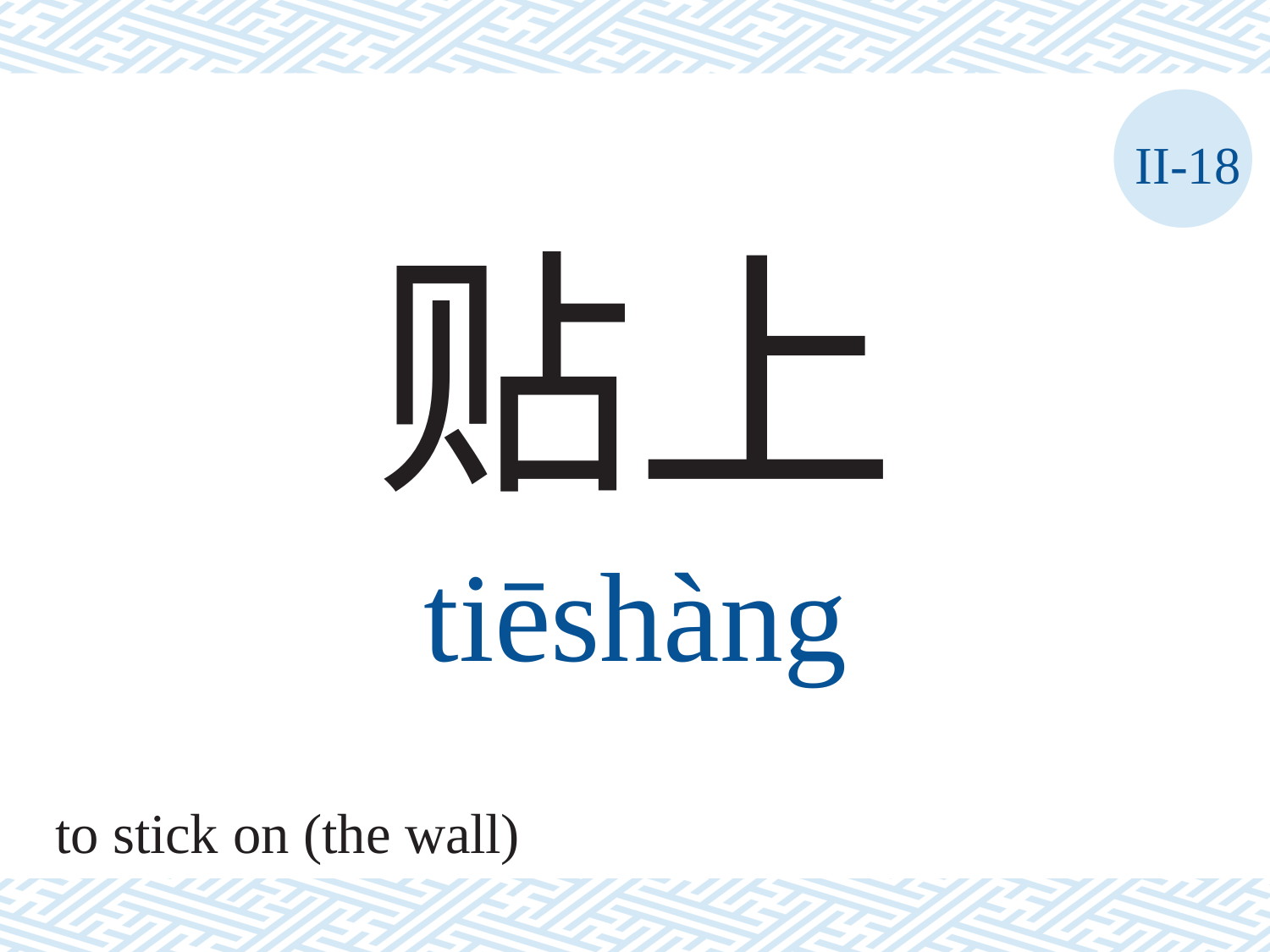

II-18
贴上
tiēshàng
to stick on (the wall)